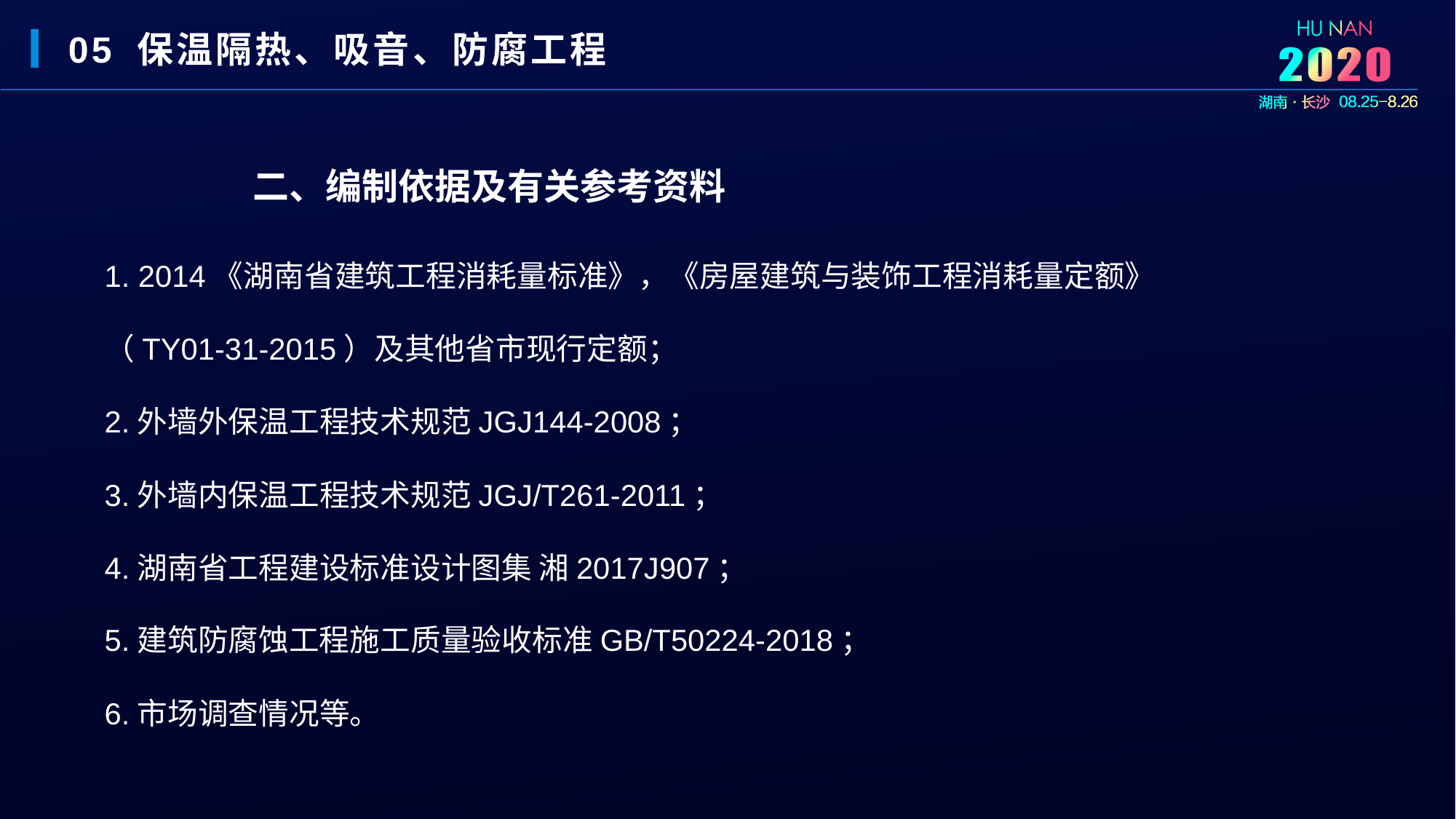

05 保温隔热、吸音、防腐工程
二、编制依据及有关参考资料
1. 2014《湖南省建筑工程消耗量标准》，《房屋建筑与装饰工程消耗量定额》（TY01-31-2015）及其他省市现行定额；
2.外墙外保温工程技术规范JGJ144-2008；
3.外墙内保温工程技术规范JGJ/T261-2011；
4.湖南省工程建设标准设计图集 湘2017J907；
5.建筑防腐蚀工程施工质量验收标准GB/T50224-2018；
6.市场调查情况等。